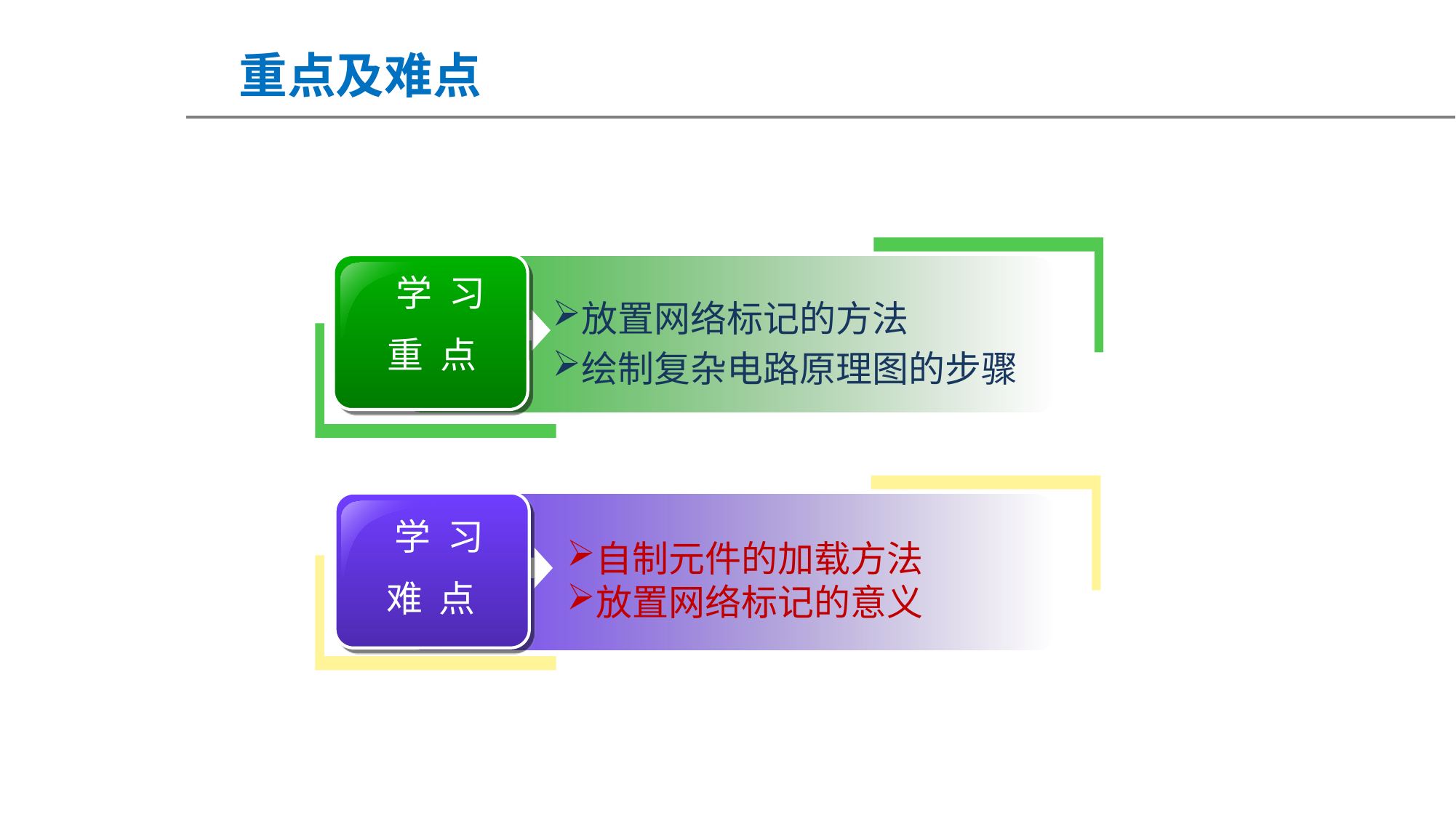

重点及难点

 学  习
重  点
放置网络标记的方法
绘制复杂电路原理图的步骤

 学  习
难  点
自制元件的加载方法
放置网络标记的意义